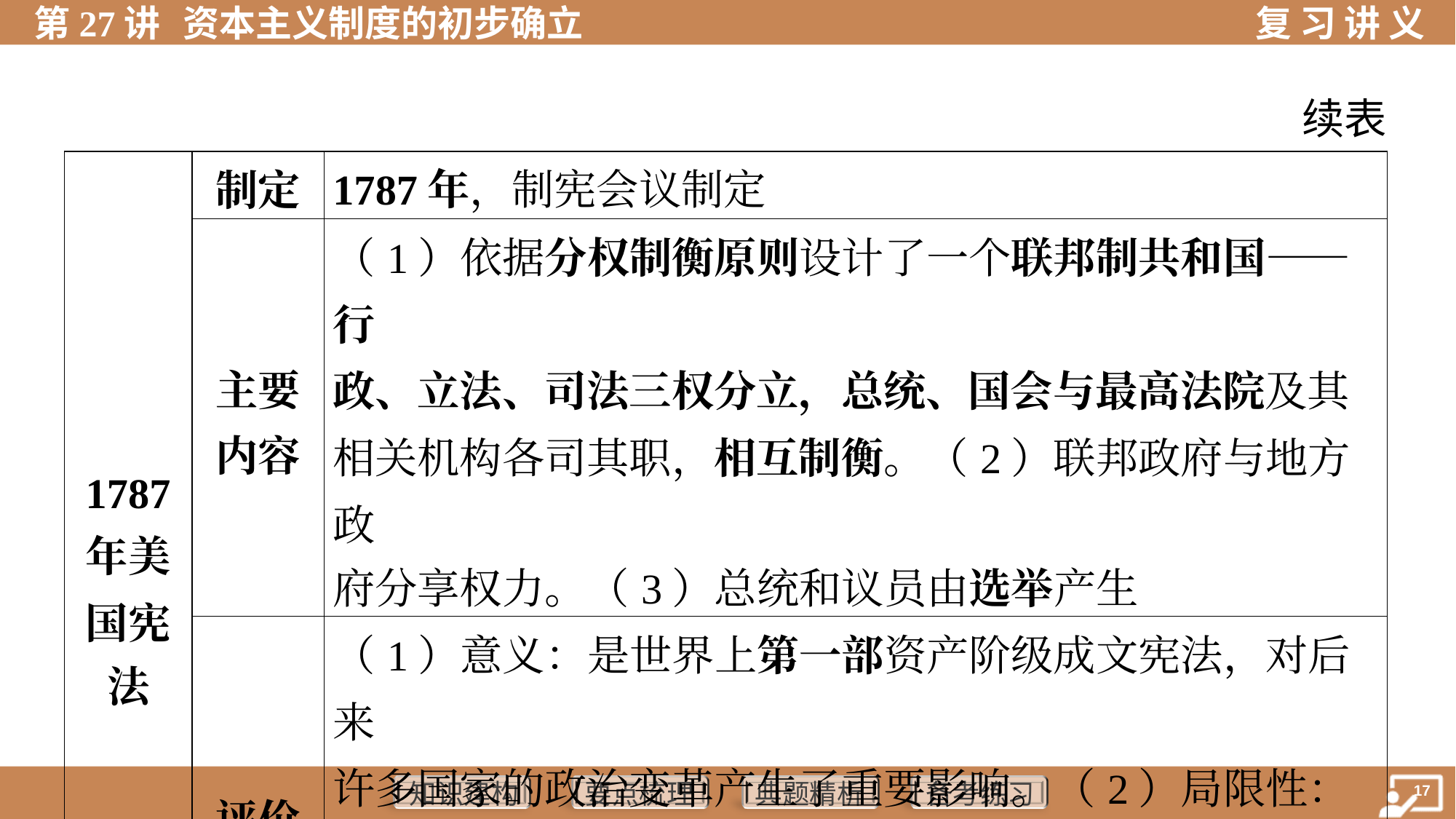

续表
| 1787 年美 国宪 法 | 制定 | 1787年，制宪会议制定 |
| --- | --- | --- |
|  | 主要 内容 | （1）依据分权制衡原则设计了一个联邦制共和国——行 政、立法、司法三权分立，总统、国会与最高法院及其 相关机构各司其职，相互制衡。（2）联邦政府与地方政 府分享权力。（3）总统和议员由选举产生 |
|  | 评价 | （1）意义：是世界上第一部资产阶级成文宪法，对后来 许多国家的政治变革产生了重要影响。（2）局限性：允 许奴隶制的存在，不承认妇女、黑人和印第安人具有和 白人男子相等的政治权利 |